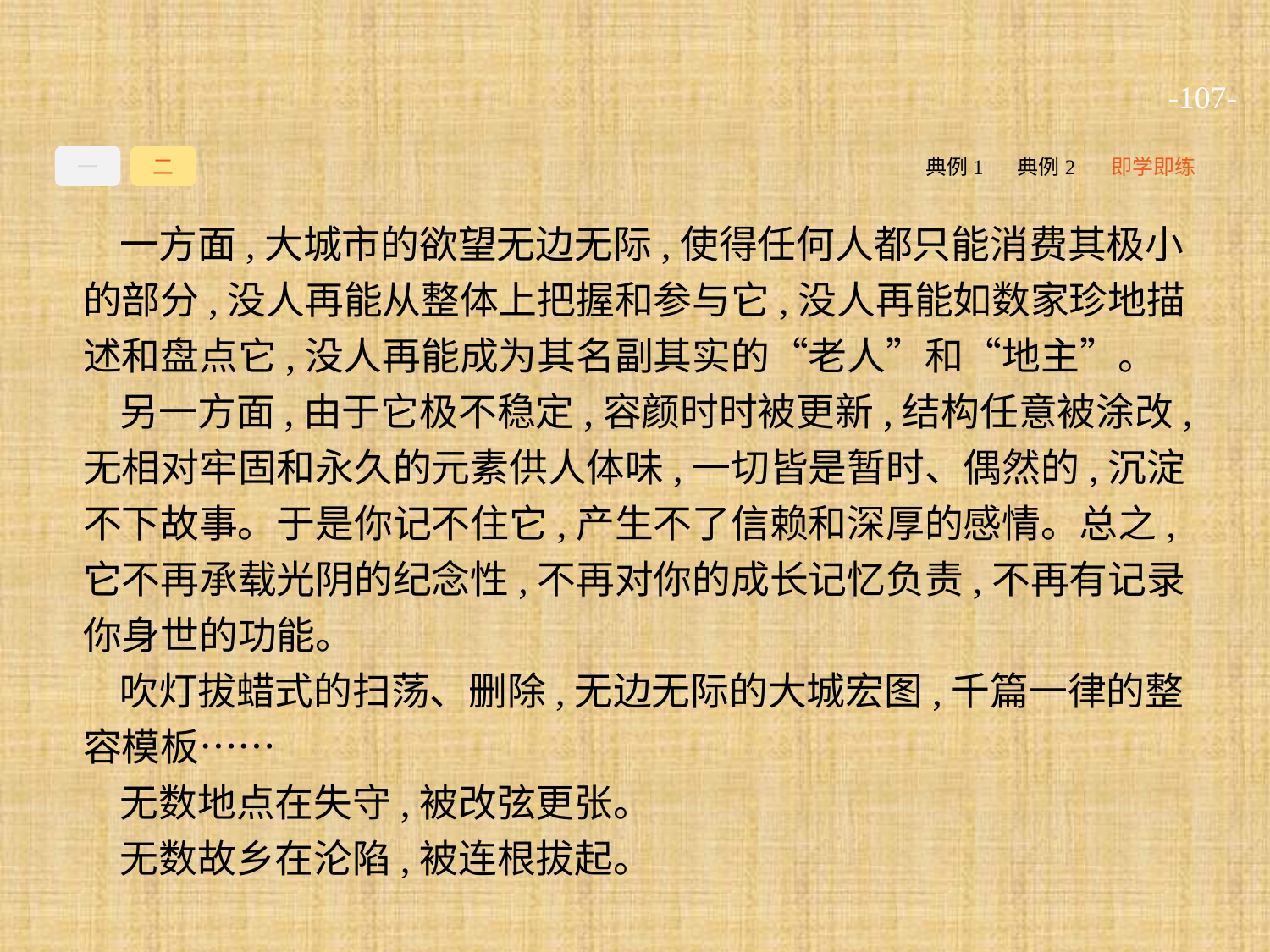

-107-
一
二
典例1
典例2
即学即练
一方面,大城市的欲望无边无际,使得任何人都只能消费其极小的部分,没人再能从整体上把握和参与它,没人再能如数家珍地描述和盘点它,没人再能成为其名副其实的“老人”和“地主”。
另一方面,由于它极不稳定,容颜时时被更新,结构任意被涂改,无相对牢固和永久的元素供人体味,一切皆是暂时、偶然的,沉淀不下故事。于是你记不住它,产生不了信赖和深厚的感情。总之,它不再承载光阴的纪念性,不再对你的成长记忆负责,不再有记录你身世的功能。
吹灯拔蜡式的扫荡、删除,无边无际的大城宏图,千篇一律的整容模板……
无数地点在失守,被改弦更张。
无数故乡在沦陷,被连根拔起。